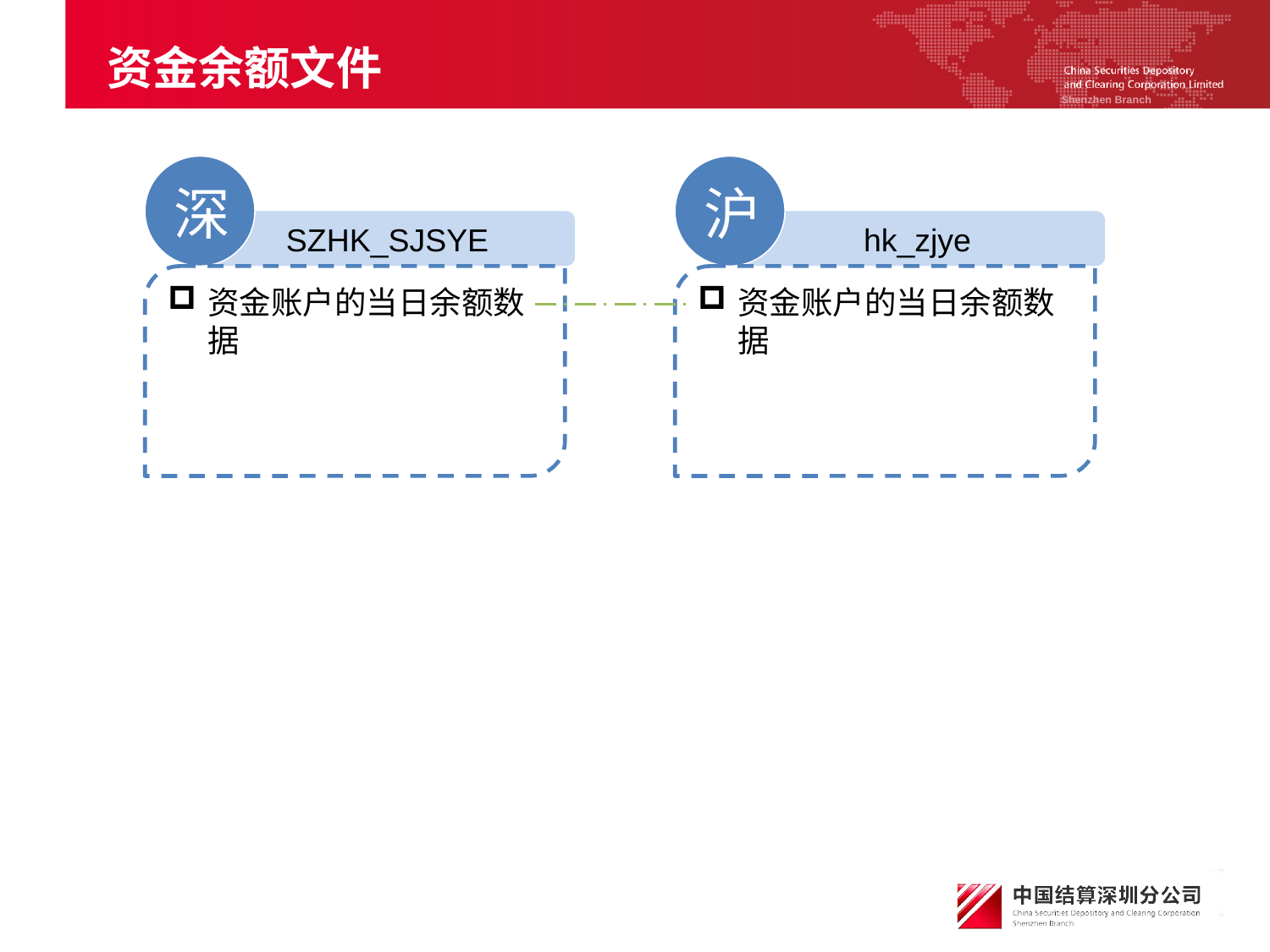

# 资金余额文件
深
SZHK_SJSYE
资金账户的当日余额数据
沪
hk_zjye
资金账户的当日余额数据